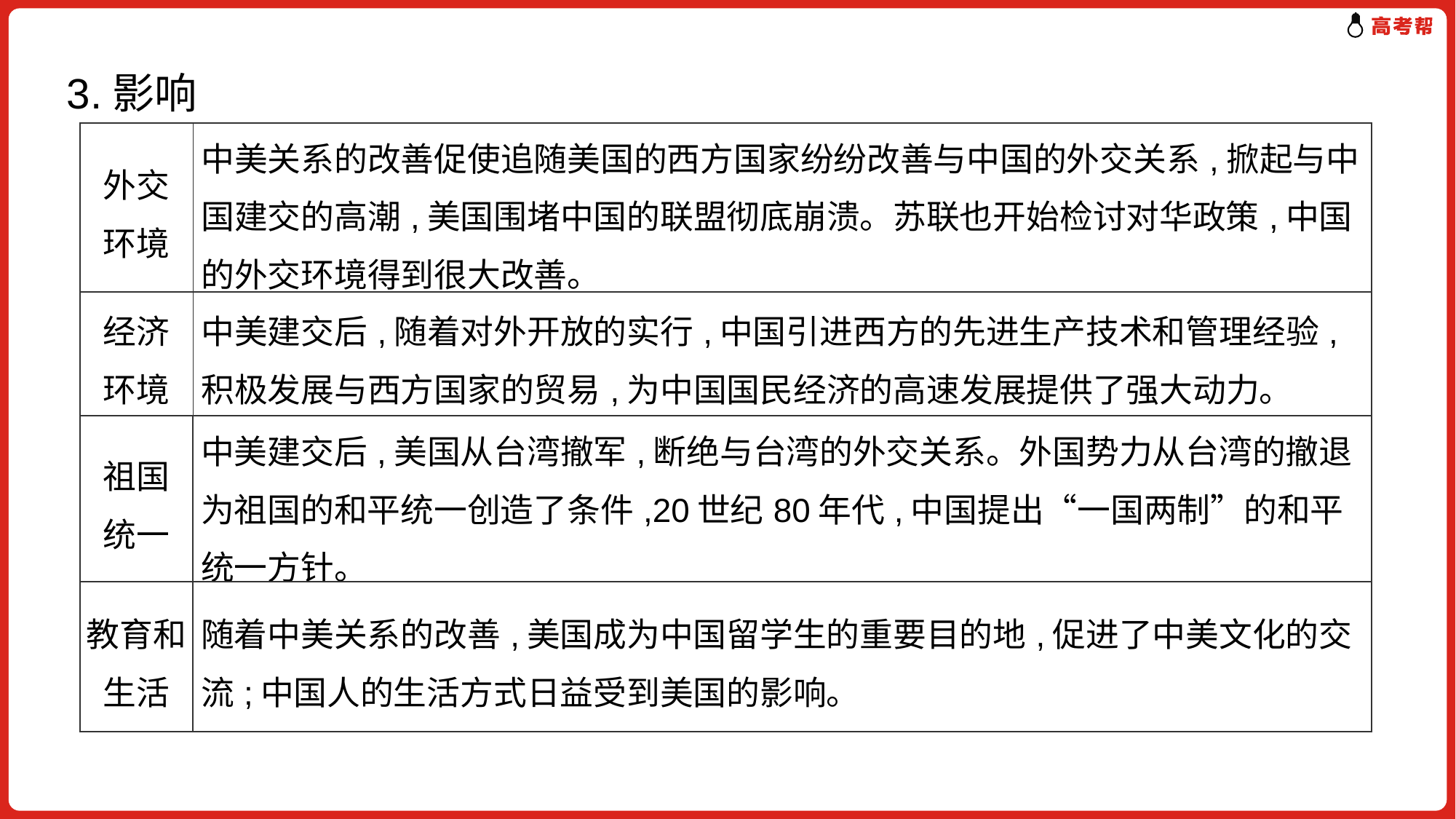

3.影响
| 外交 环境 | 中美关系的改善促使追随美国的西方国家纷纷改善与中国的外交关系,掀起与中国建交的高潮,美国围堵中国的联盟彻底崩溃。苏联也开始检讨对华政策,中国的外交环境得到很大改善。 |
| --- | --- |
| 经济 环境 | 中美建交后,随着对外开放的实行,中国引进西方的先进生产技术和管理经验,积极发展与西方国家的贸易,为中国国民经济的高速发展提供了强大动力。 |
| 祖国 统一 | 中美建交后,美国从台湾撤军,断绝与台湾的外交关系。外国势力从台湾的撤退为祖国的和平统一创造了条件,20世纪80年代,中国提出“一国两制”的和平统一方针。 |
| --- | --- |
| 教育和生活 | 随着中美关系的改善,美国成为中国留学生的重要目的地,促进了中美文化的交流;中国人的生活方式日益受到美国的影响。 |